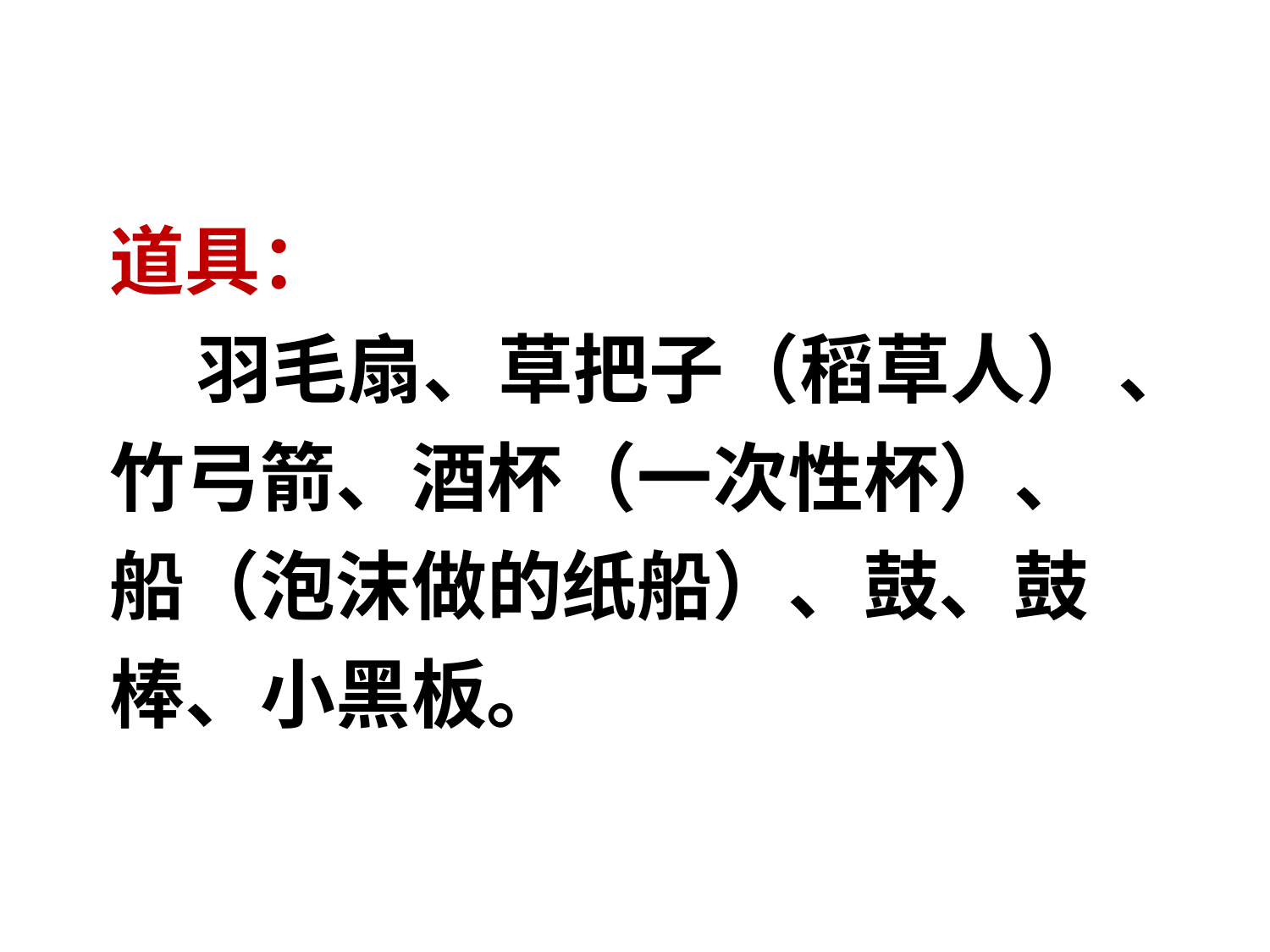

道具：
    羽毛扇、草把子（稻草人） 、竹弓箭、酒杯（一次性杯）、船（泡沫做的纸船）、鼓、鼓棒、小黑板。